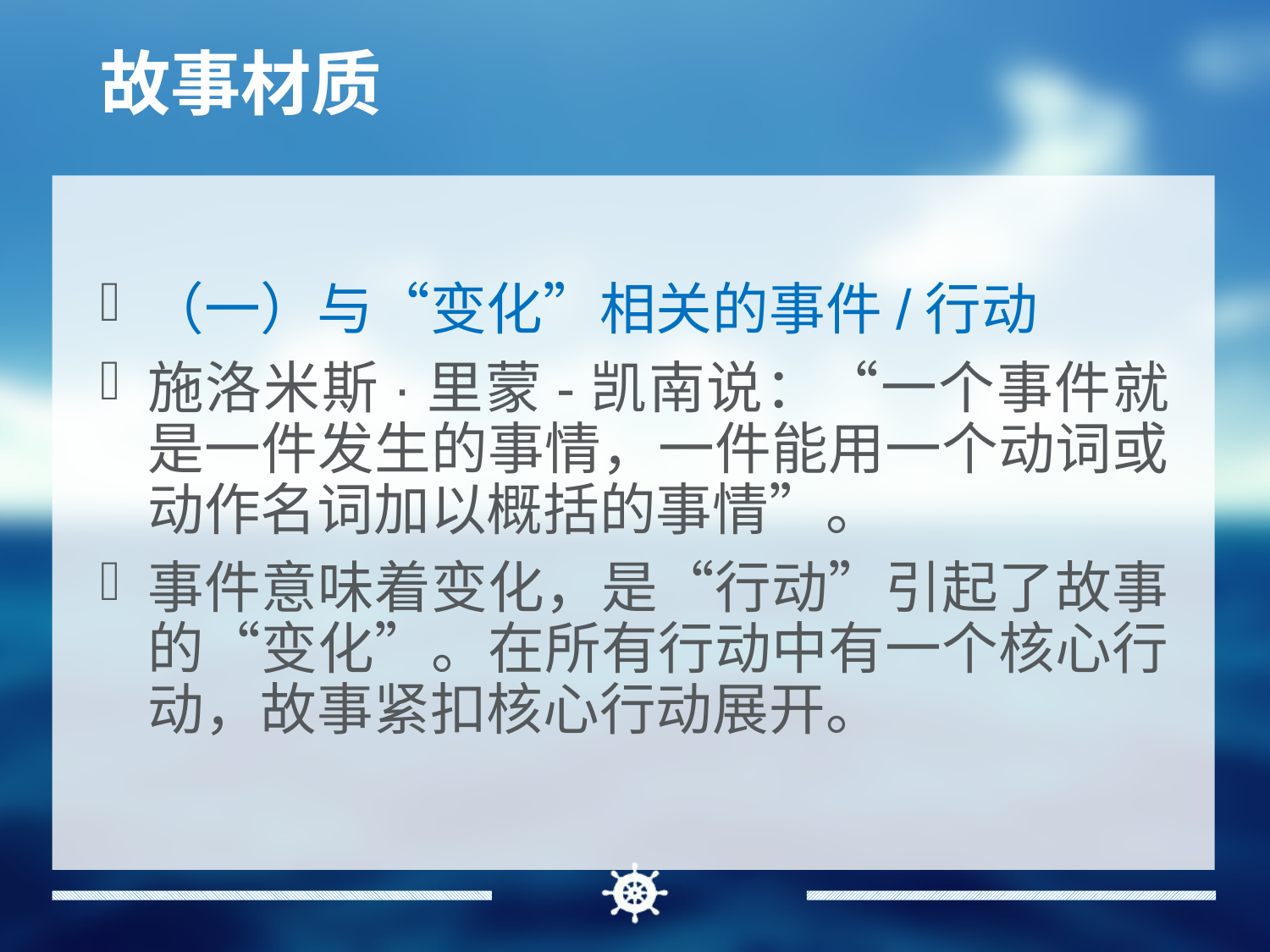

# 故事材质

（一）与“变化”相关的事件/行动
施洛米斯·里蒙-凯南说：“一个事件就是一件发生的事情，一件能用一个动词或动作名词加以概括的事情”。
事件意味着变化，是“行动”引起了故事的“变化”。在所有行动中有一个核心行动，故事紧扣核心行动展开。